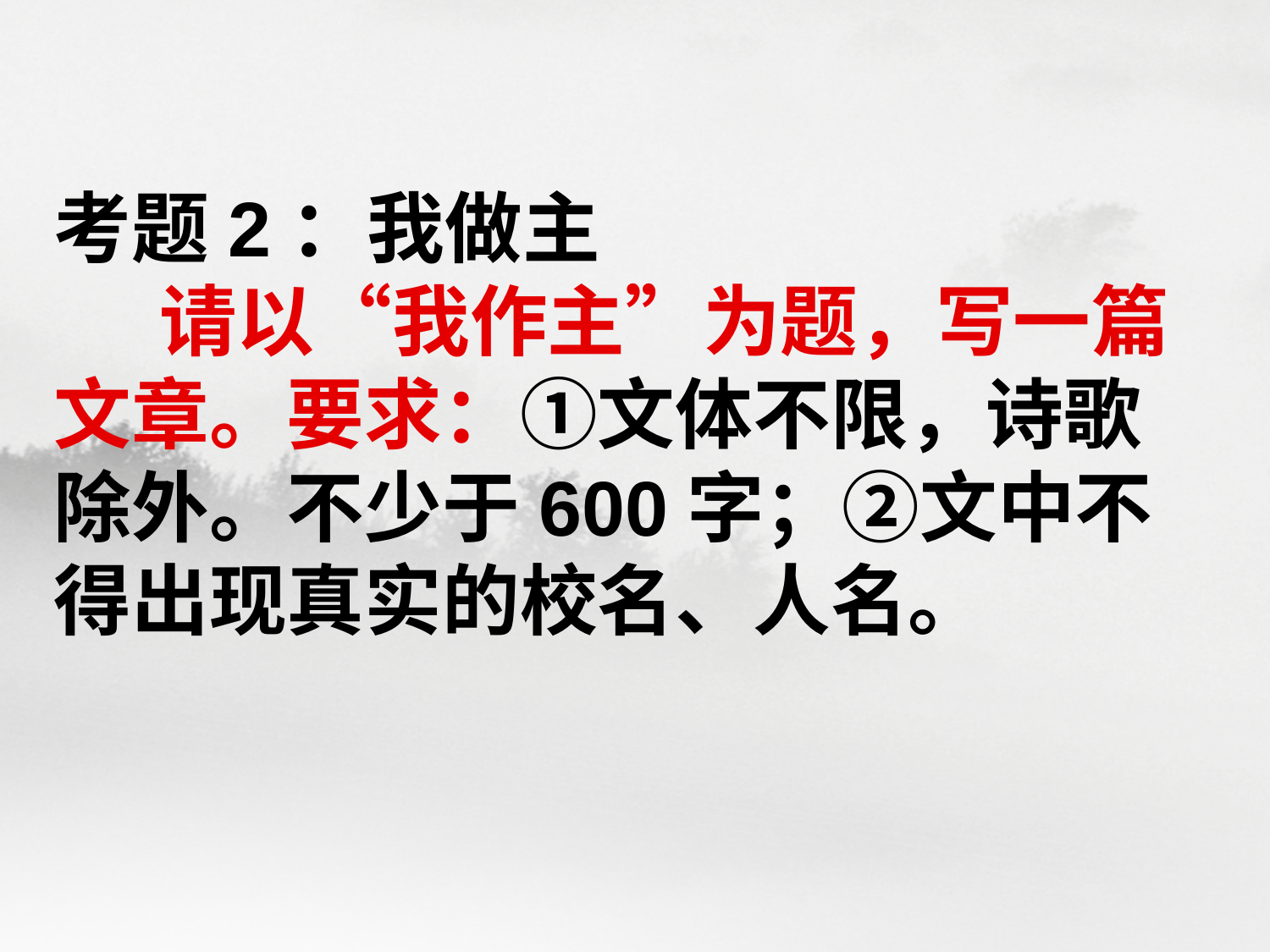

# 考题2：我做主 请以“我作主”为题，写一篇文章。要求：①文体不限，诗歌除外。不少于600字；②文中不得出现真实的校名、人名。